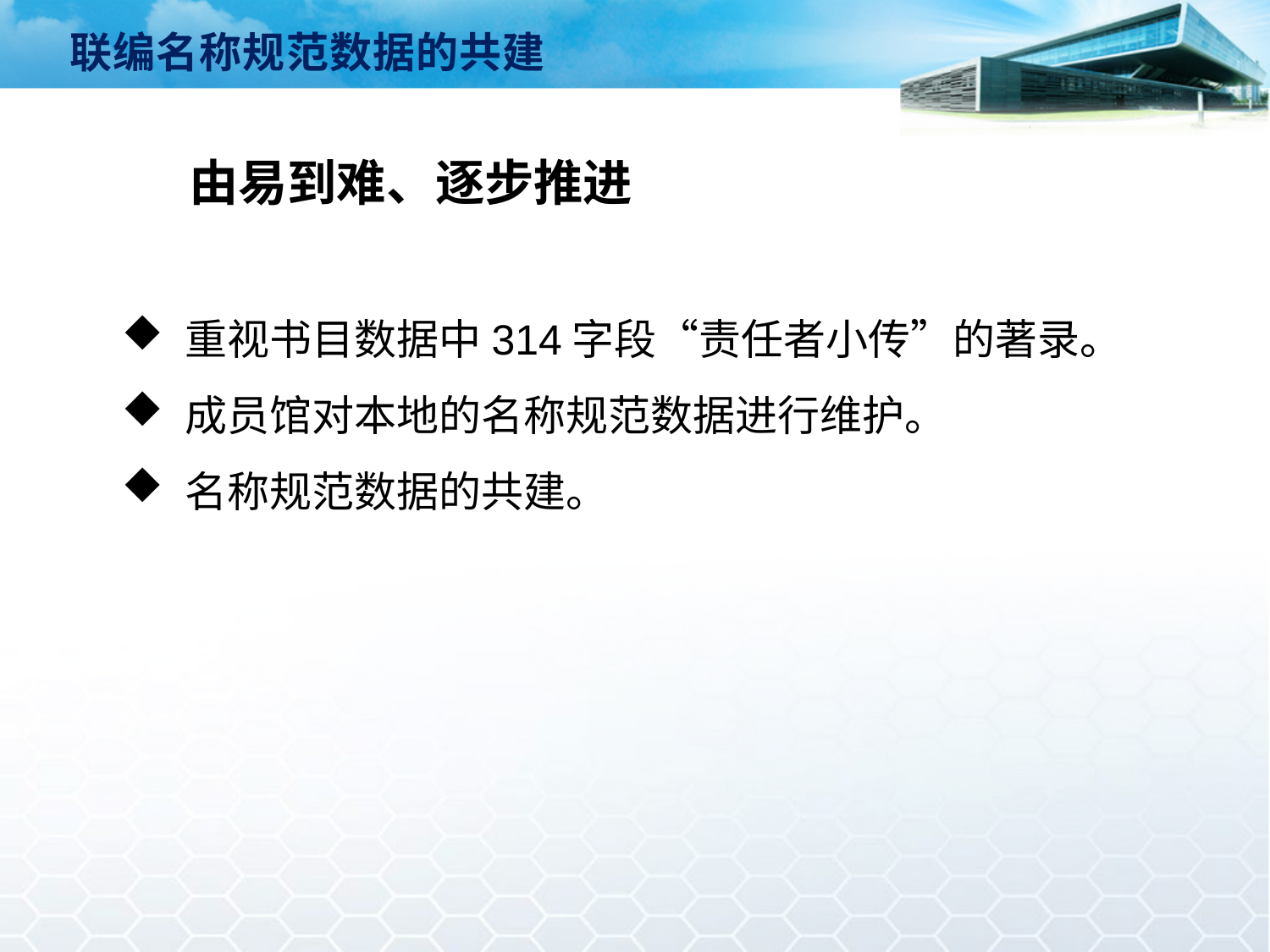

联编名称规范数据的共建
      由易到难、逐步推进

重视书目数据中314字段“责任者小传”的著录。
成员馆对本地的名称规范数据进行维护。
名称规范数据的共建。